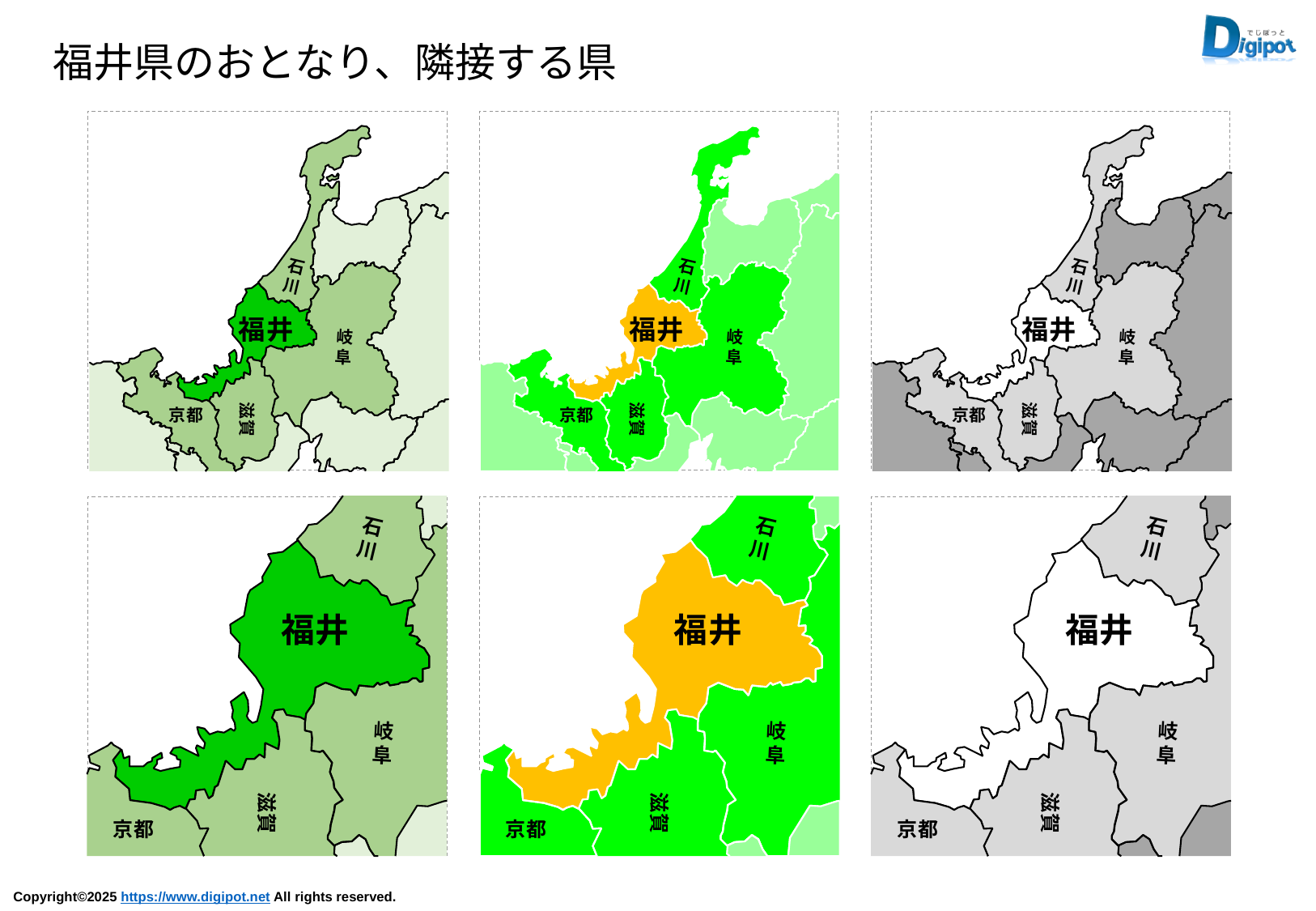

福井県のおとなり、隣接する県

石
川
福井
岐
阜
滋賀
京都

石
川
福井
岐
阜
滋賀
京都

石
川
福井
岐
阜
滋賀
京都

石
川
福井
岐
阜
滋賀
京都

石
川
福井
岐
阜
滋賀
京都

石
川
福井
岐
阜
滋賀
京都